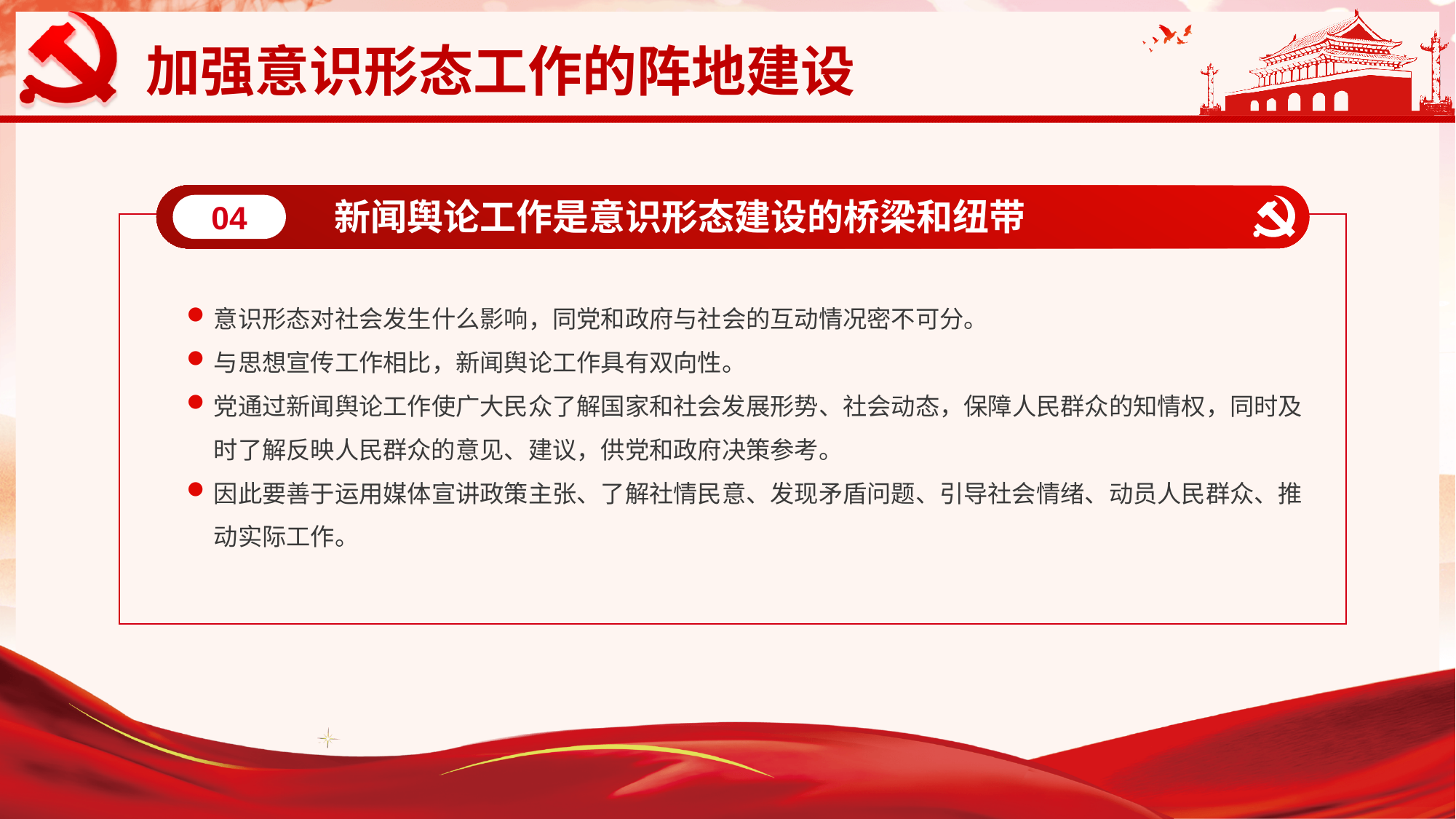

新闻舆论工作是意识形态建设的桥梁和纽带
04

意识形态对社会发生什么影响，同党和政府与社会的互动情况密不可分。
与思想宣传工作相比，新闻舆论工作具有双向性。
党通过新闻舆论工作使广大民众了解国家和社会发展形势、社会动态，保障人民群众的知情权，同时及时了解反映人民群众的意见、建议，供党和政府决策参考。
因此要善于运用媒体宣讲政策主张、了解社情民意、发现矛盾问题、引导社会情绪、动员人民群众、推动实际工作。